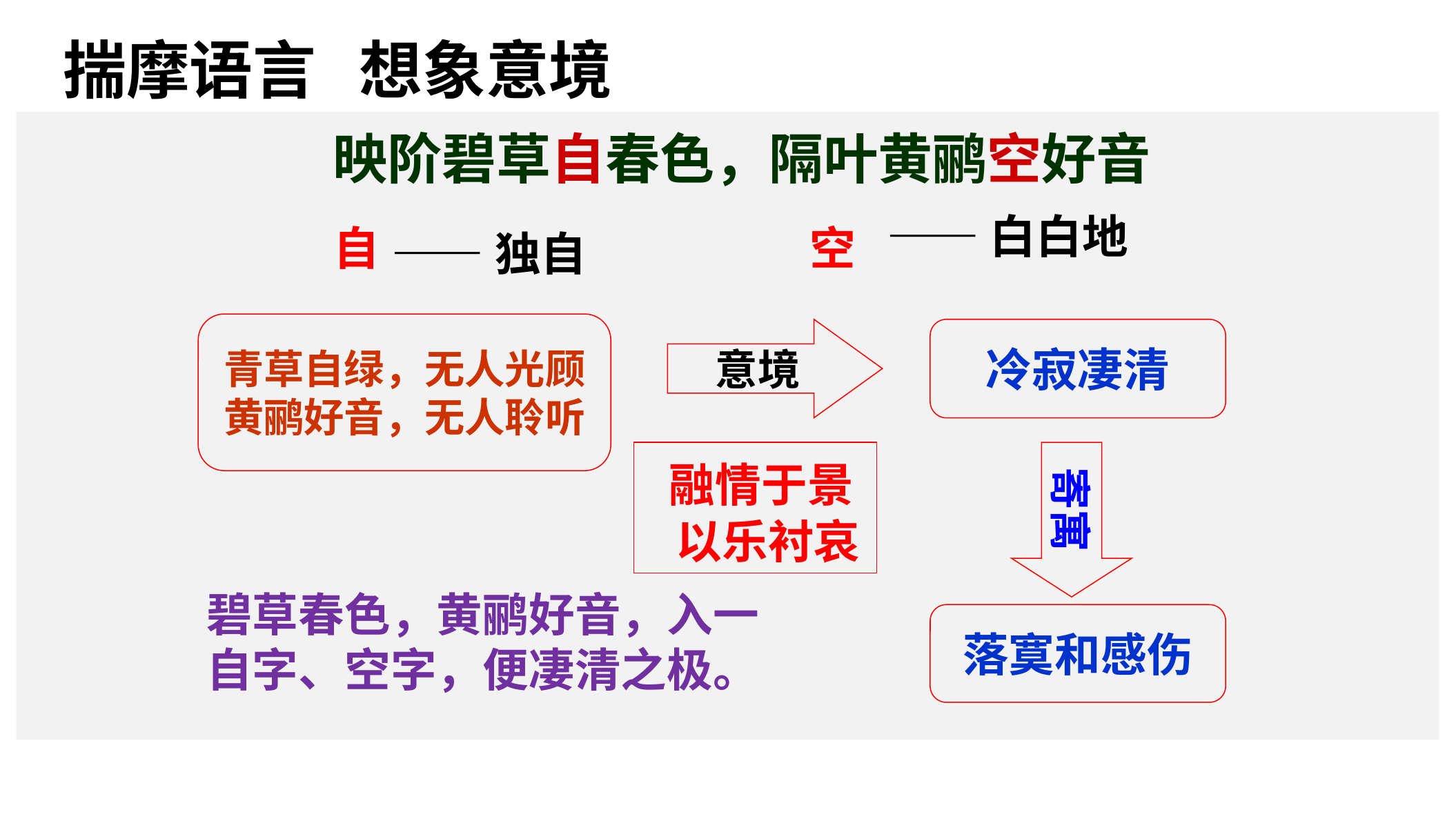

# 揣摩语言   想象意境
映阶碧草自春色，隔叶黄鹂空好音

——白白地
自
空
——独自
青草自绿，无人光顾
黄鹂好音，无人聆听
意境
冷寂凄清
寄寓
 融情于景
  以乐衬哀
碧草春色，黄鹂好音，入一自字、空字，便凄清之极。
落寞和感伤